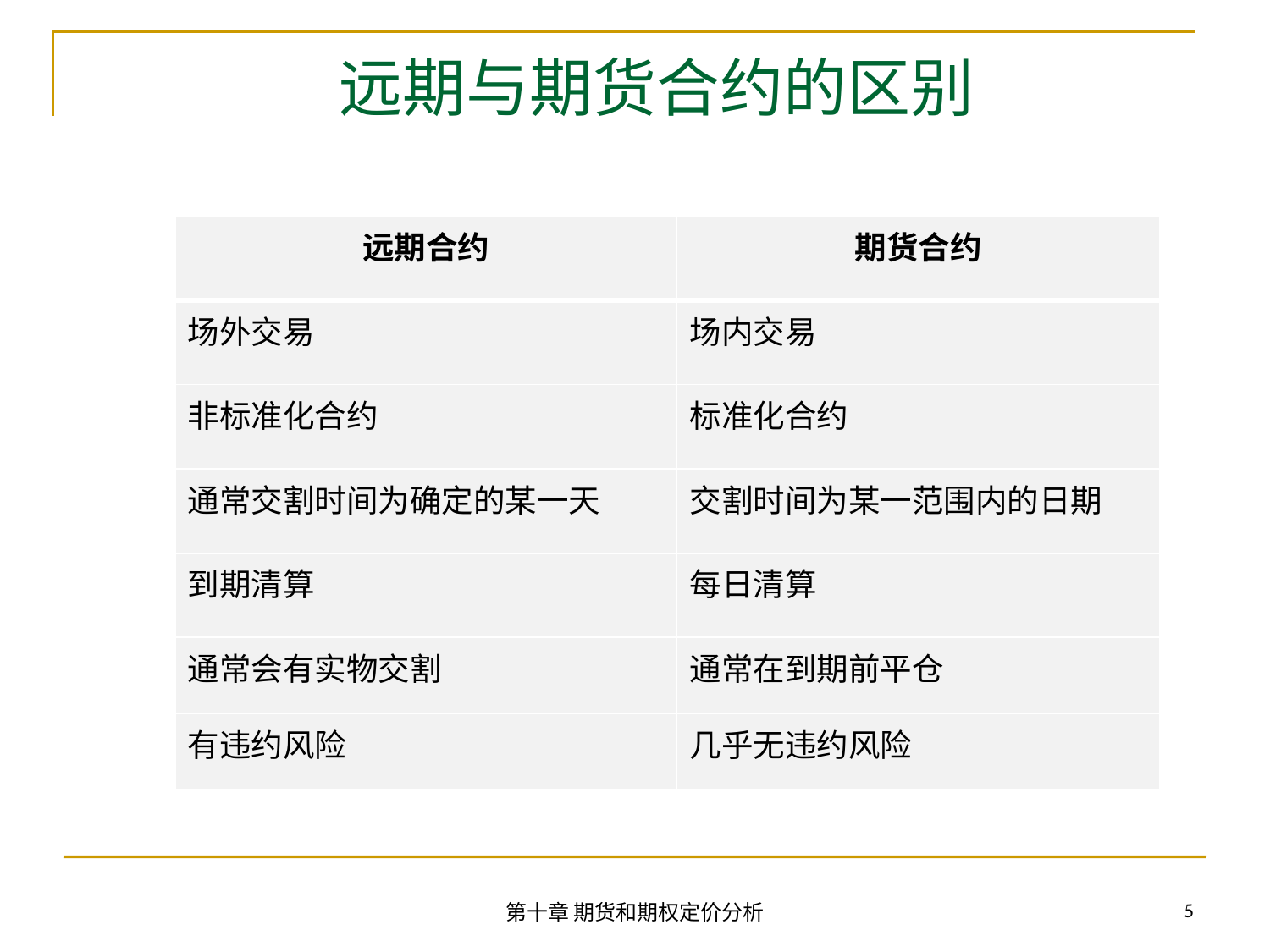

# 远期与期货合约的区别

| 远期合约 | 期货合约 |
| --- | --- |
| 场外交易 | 场内交易 |
| 非标准化合约 | 标准化合约 |
| 通常交割时间为确定的某一天 | 交割时间为某一范围内的日期 |
| 到期清算 | 每日清算 |
| 通常会有实物交割 | 通常在到期前平仓 |
| 有违约风险 | 几乎无违约风险 |
5
第十章 期货和期权定价分析